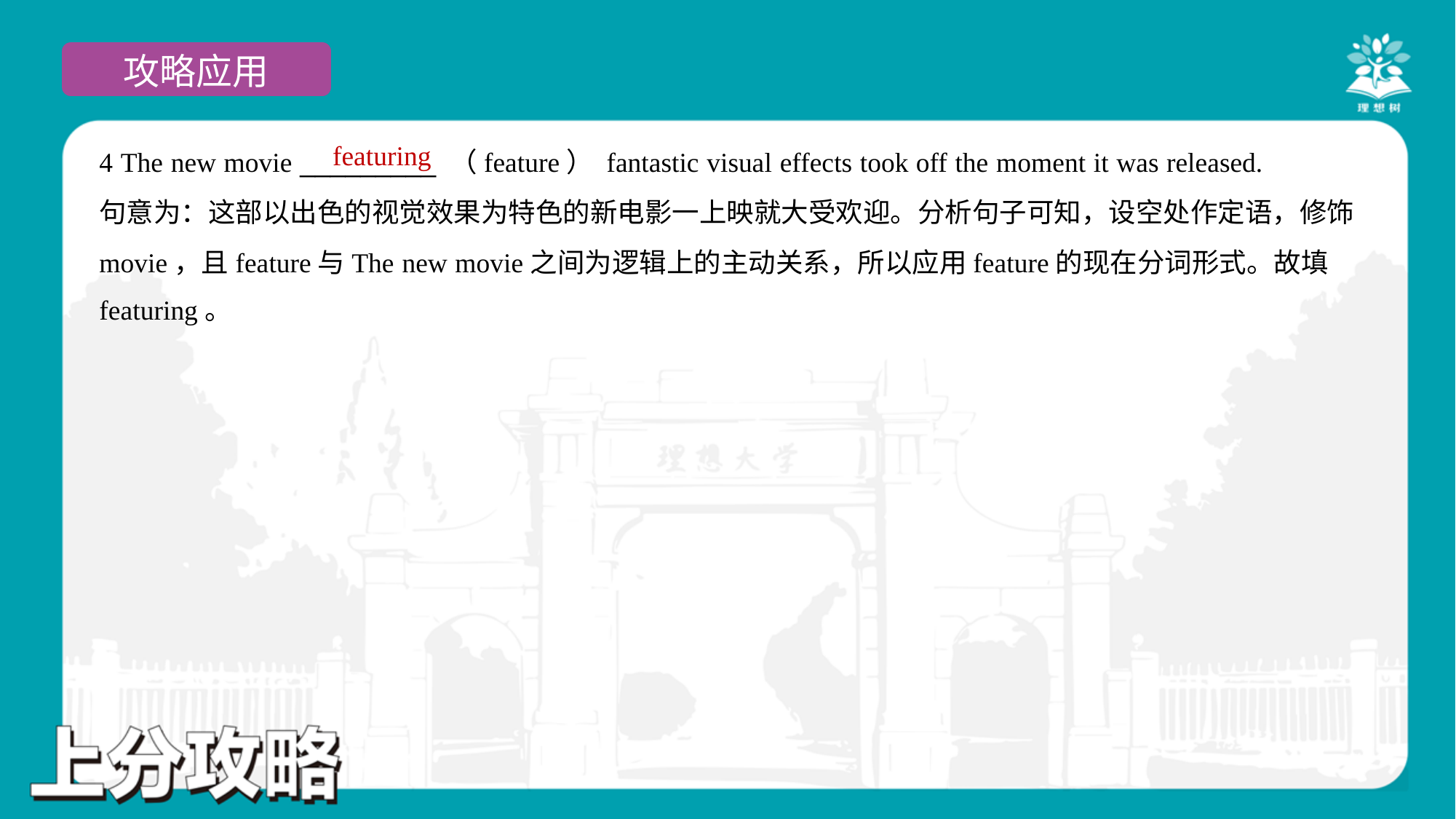

featuring
4 The new movie _________ （feature） fantastic visual effects took off the moment it was released.
句意为：这部以出色的视觉效果为特色的新电影一上映就大受欢迎。分析句子可知，设空处作定语，修饰
movie，且feature与The new movie之间为逻辑上的主动关系，所以应用feature的现在分词形式。故填
featuring。